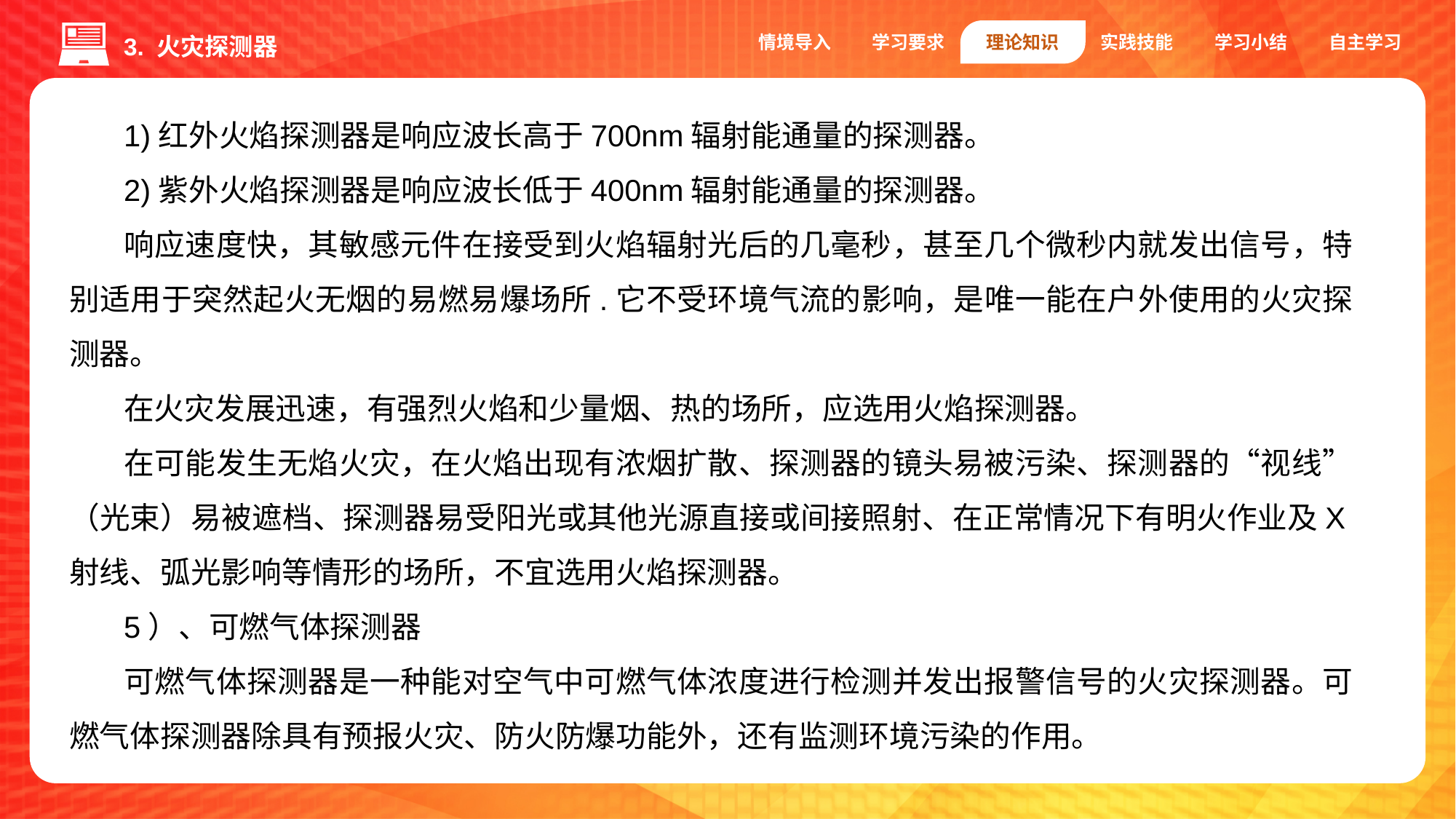

情境导入
学习要求
理论知识
实践技能
学习小结
自主学习

3. 火灾探测器
1)红外火焰探测器是响应波长高于700nm辐射能通量的探测器。
2)紫外火焰探测器是响应波长低于400nm辐射能通量的探测器。
响应速度快，其敏感元件在接受到火焰辐射光后的几毫秒，甚至几个微秒内就发出信号，特别适用于突然起火无烟的易燃易爆场所.它不受环境气流的影响，是唯一能在户外使用的火灾探测器。
在火灾发展迅速，有强烈火焰和少量烟、热的场所，应选用火焰探测器。
在可能发生无焰火灾，在火焰出现有浓烟扩散、探测器的镜头易被污染、探测器的“视线”（光束）易被遮档、探测器易受阳光或其他光源直接或间接照射、在正常情况下有明火作业及X射线、弧光影响等情形的场所，不宜选用火焰探测器。
5）、可燃气体探测器
可燃气体探测器是一种能对空气中可燃气体浓度进行检测并发出报警信号的火灾探测器。可燃气体探测器除具有预报火灾、防火防爆功能外，还有监测环境污染的作用。